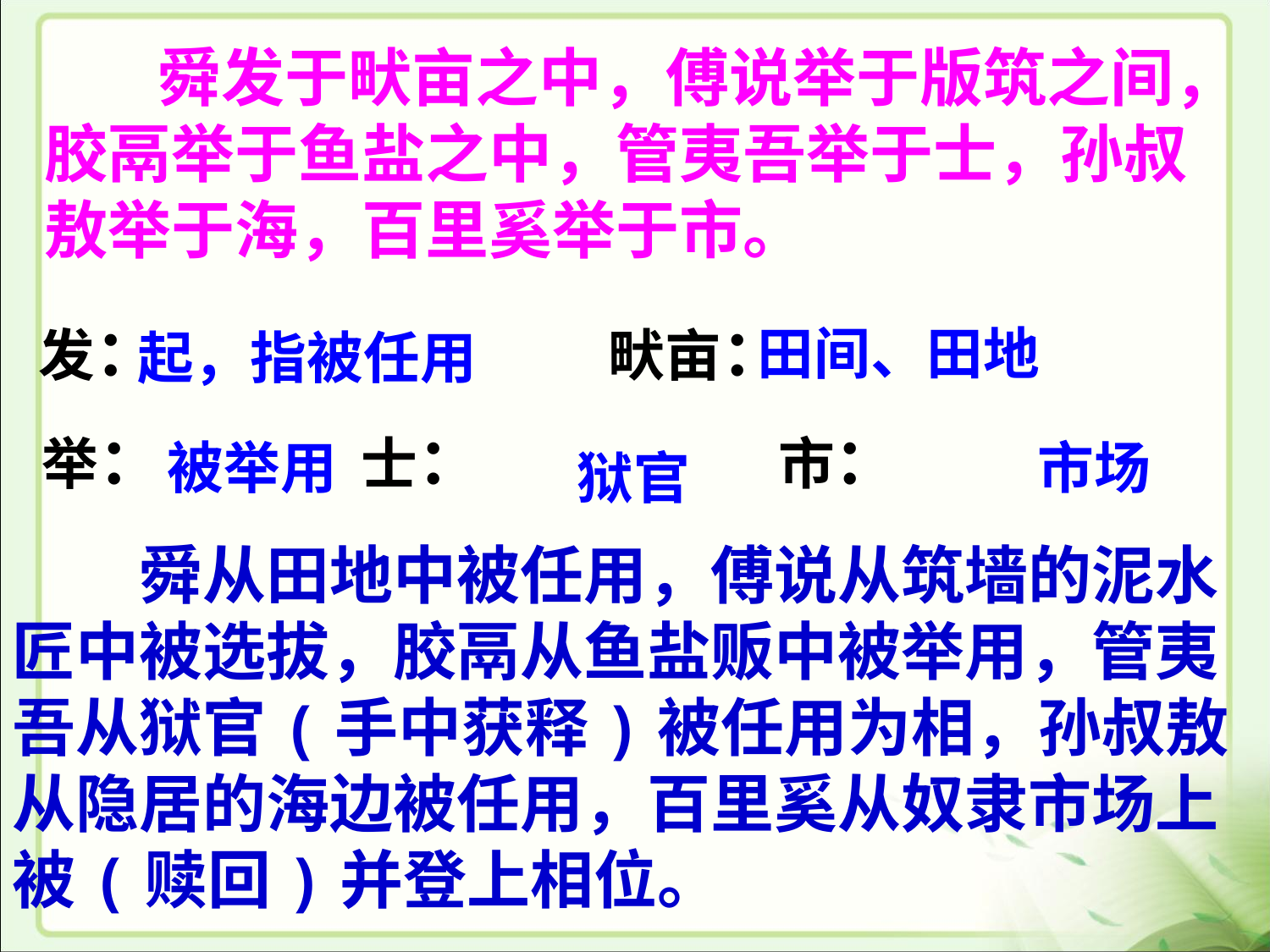

舜发于畎亩之中，傅说举于版筑之间，胶鬲举于鱼盐之中，管夷吾举于士，孙叔敖举于海，百里奚举于市。
 发：      　　　            畎亩：
 举：　　     士：　　　　   市：
田间、田地
起，指被任用
被举用
市场
狱官
　　舜从田地中被任用，傅说从筑墙的泥水匠中被选拔，胶鬲从鱼盐贩中被举用，管夷吾从狱官(手中获释)被任用为相，孙叔敖从隐居的海边被任用，百里奚从奴隶市场上被(赎回)并登上相位。